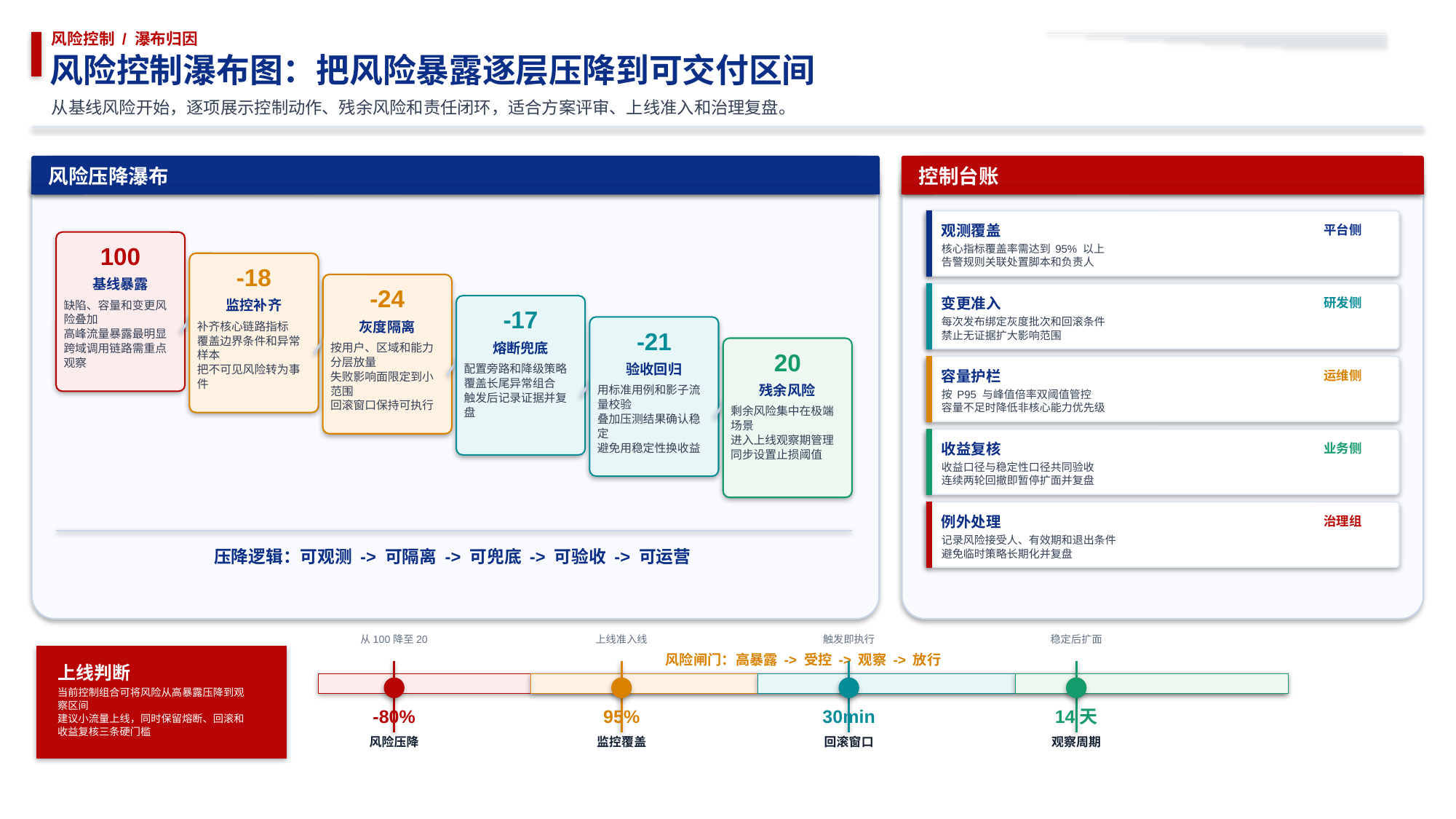

风险控制 / 瀑布归因

风险控制瀑布图：把风险暴露逐层压降到可交付区间
从基线风险开始，逐项展示控制动作、残余风险和责任闭环，适合方案评审、上线准入和治理复盘。

风险压降瀑布
控制台账

平台侧
观测覆盖

100
核心指标覆盖率需达到 95% 以上
告警规则关联处置脚本和负责人

-18
基线暴露

-24

研发侧
变更准入
监控补齐

缺陷、容量和变更风险叠加
高峰流量暴露最明显
跨域调用链路需重点观察
-17
每次发布绑定灰度批次和回滚条件
禁止无证据扩大影响范围
灰度隔离

补齐核心链路指标
覆盖边界条件和异常样本
把不可见风险转为事件
-21
熔断兜底

按用户、区域和能力分层放量
失败影响面限定到小范围
回滚窗口保持可执行
20

验收回归
配置旁路和降级策略
覆盖长尾异常组合
触发后记录证据并复盘
运维侧
容量护栏
残余风险
用标准用例和影子流量校验
叠加压测结果确认稳定
避免用稳定性换收益
按 P95 与峰值倍率双阈值管控
容量不足时降低非核心能力优先级
剩余风险集中在极端场景
进入上线观察期管理
同步设置止损阈值

业务侧
收益复核
收益口径与稳定性口径共同验收
连续两轮回撤即暂停扩面并复盘

治理组
例外处理
记录风险接受人、有效期和退出条件
避免临时策略长期化并复盘
压降逻辑：可观测 -> 可隔离 -> 可兜底 -> 可验收 -> 可运营
从100降至20
上线准入线
触发即执行
稳定后扩面

风险闸门：高暴露 -> 受控 -> 观察 -> 放行
上线判断

当前控制组合可将风险从高暴露压降到观察区间
建议小流量上线，同时保留熔断、回滚和收益复核三条硬门槛
-80%
95%
30min
14天
风险压降
监控覆盖
回滚窗口
观察周期